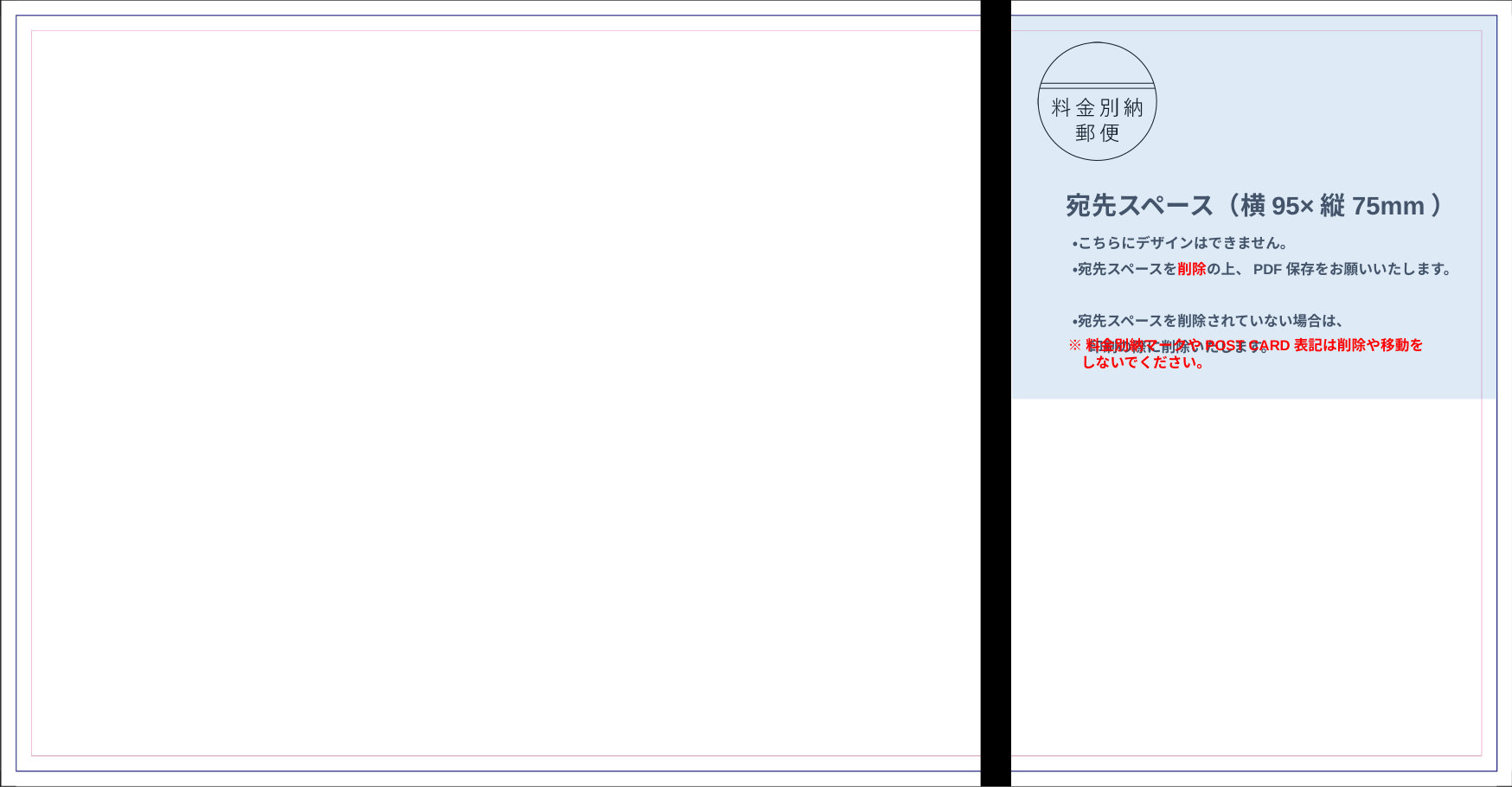

宛先スペース（横95×縦75mm）
・こちらにデザインはできません。
・宛先スペースを削除の上、PDF保存をお願いいたします。
・宛先スペースを削除されていない場合は、
    印刷の際に削除いたします。
※料金別納マークやPOST CARD表記は削除や移動を
   しないでください。